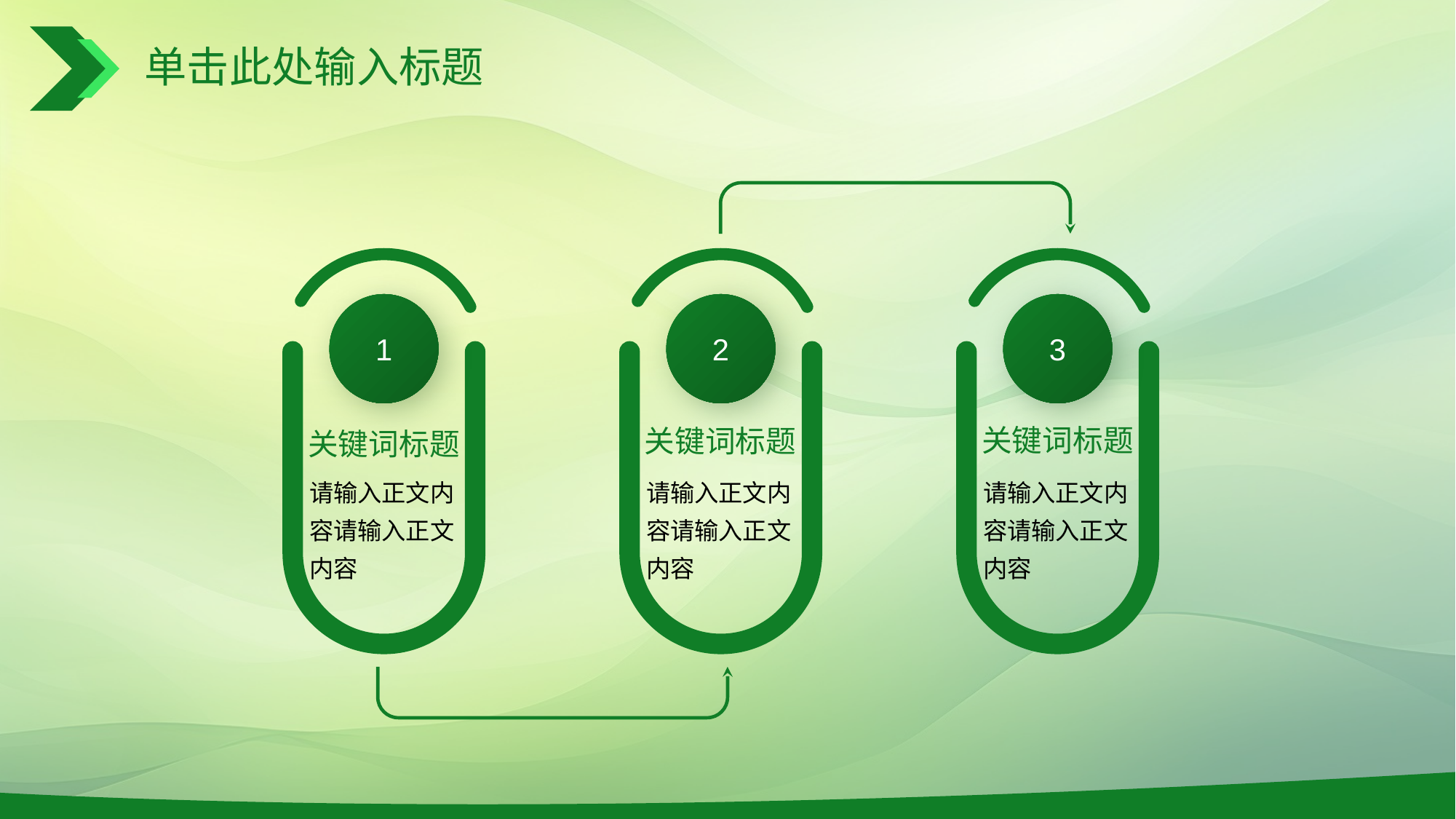

# 单击此处输入标题

1
2
3
关键词标题
关键词标题
关键词标题
请输入正文内容请输入正文内容

请输入正文内容请输入正文内容
请输入正文内容请输入正文内容